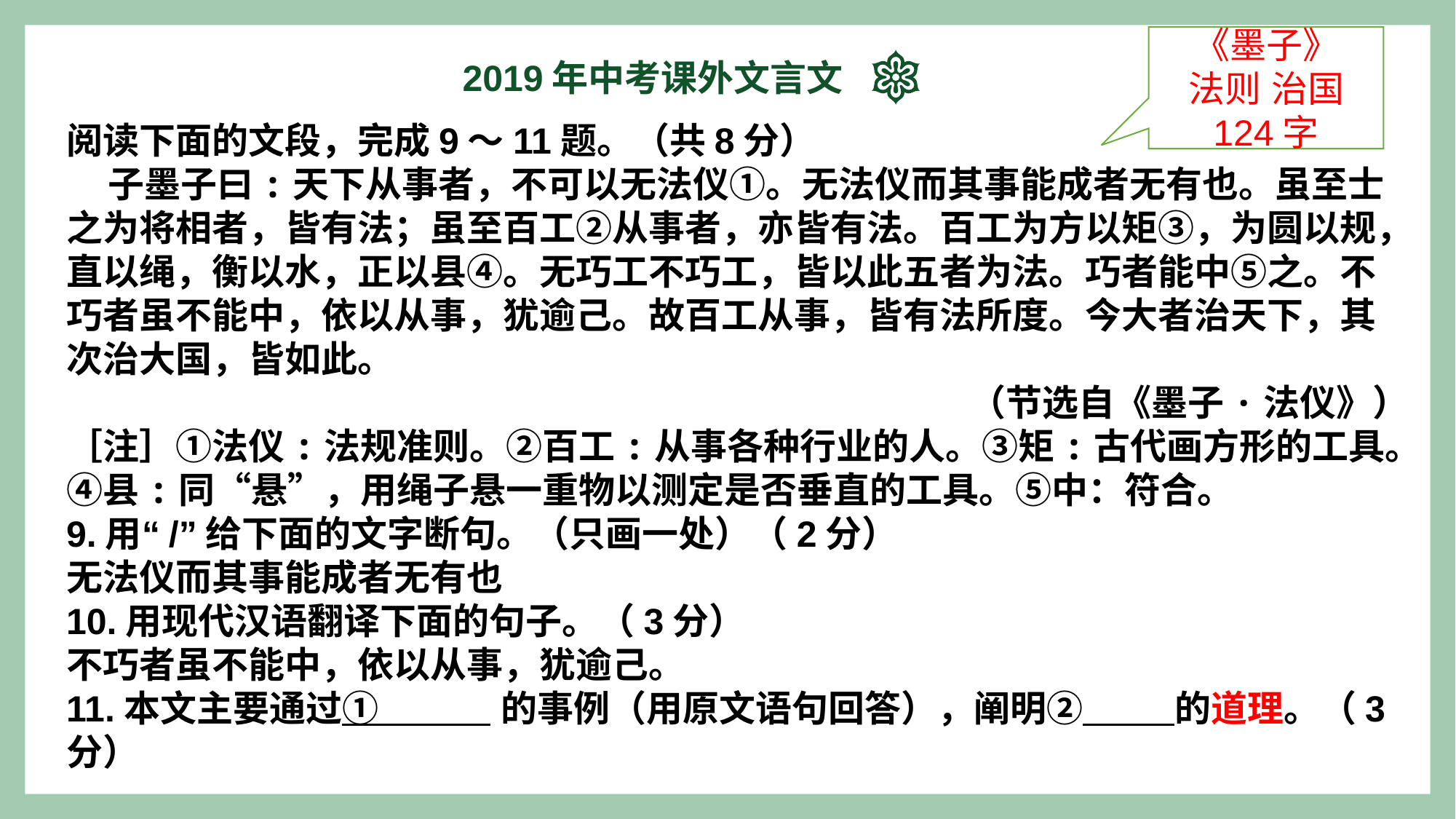

《墨子》
法则 治国
124字

2019年中考课外文言文

阅读下面的文段，完成9～11题。（共8分）
    子墨子曰:天下从事者，不可以无法仪①。无法仪而其事能成者无有也。虽至士之为将相者，皆有法；虽至百工②从事者，亦皆有法。百工为方以矩③，为圆以规，直以绳，衡以水，正以县④。无巧工不巧工，皆以此五者为法。巧者能中⑤之。不巧者虽不能中，依以从事，犹逾己。故百工从事，皆有法所度。今大者治天下，其次治大国，皆如此。
（节选自《墨子·法仪》）
［注］①法仪:法规准则。②百工:从事各种行业的人。③矩:古代画方形的工具。④县:同“悬”，用绳子悬一重物以测定是否垂直的工具。⑤中：符合。
9.用“/”给下面的文字断句。（只画一处）（2分）
无法仪而其事能成者无有也
10.用现代汉语翻译下面的句子。（3分）
不巧者虽不能中，依以从事，犹逾己。
11.本文主要通过①            的事例（用原文语句回答），阐明②         的道理。（3分）